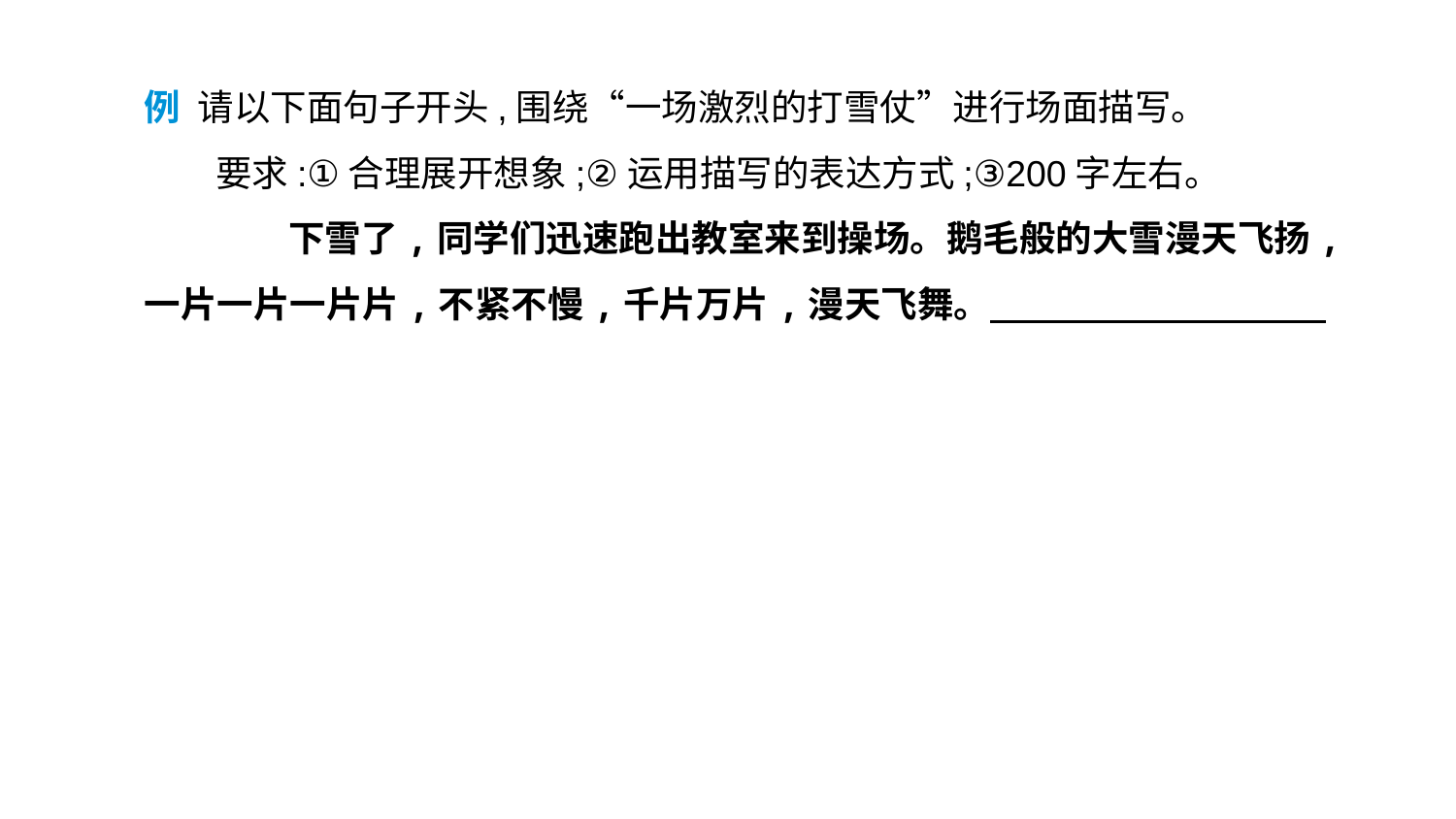

例  请以下面句子开头,围绕“一场激烈的打雪仗”进行场面描写。
要求:①合理展开想象;②运用描写的表达方式;③200字左右。
　　下雪了,同学们迅速跑出教室来到操场。鹅毛般的大雪漫天飞扬,一片一片一片片,不紧不慢,千片万片,漫天飞舞。